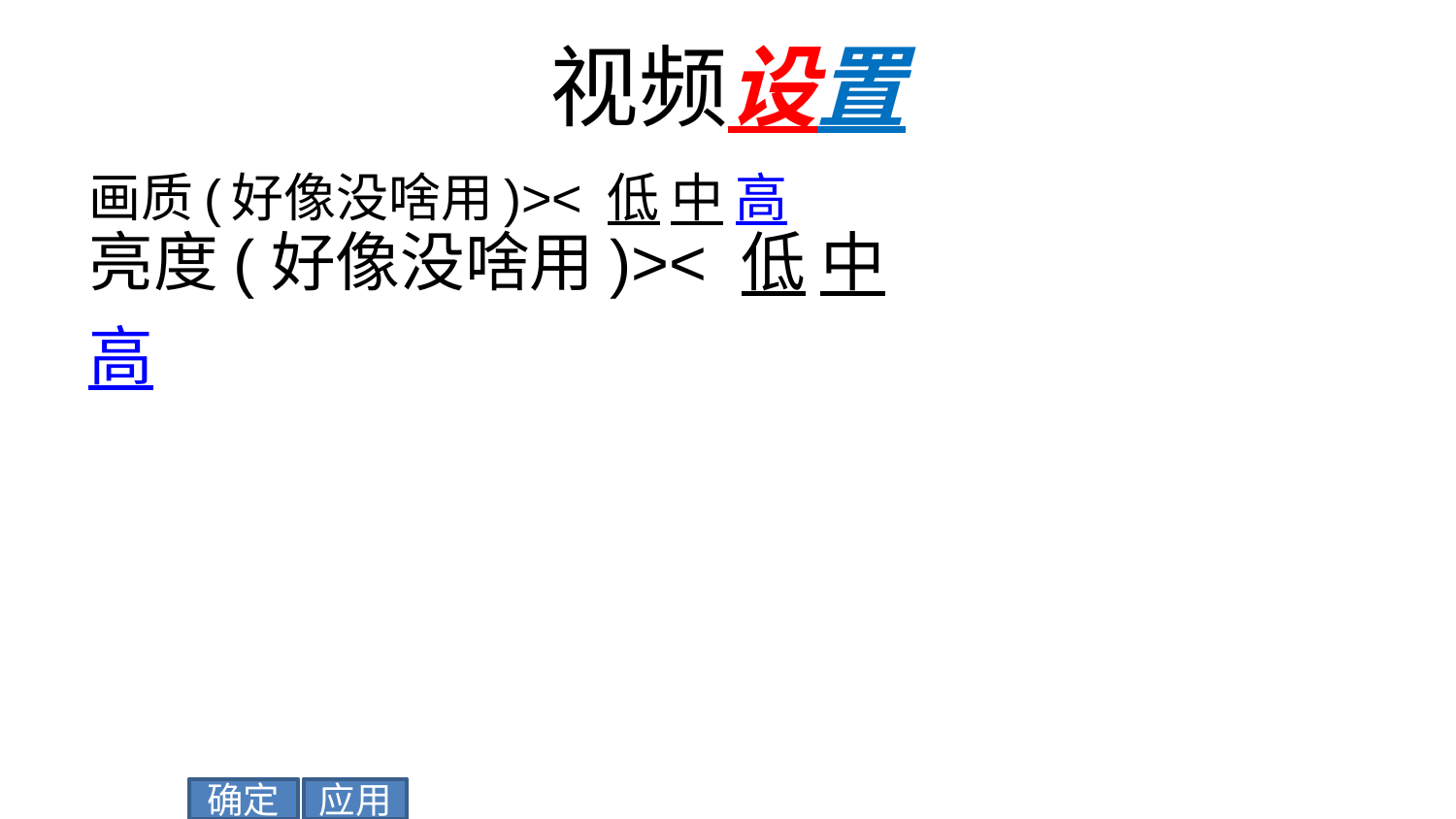

# 视频设置
画质(好像没啥用)>< 低 中 高
亮度(好像没啥用)>< 低 中 高
应用
确定